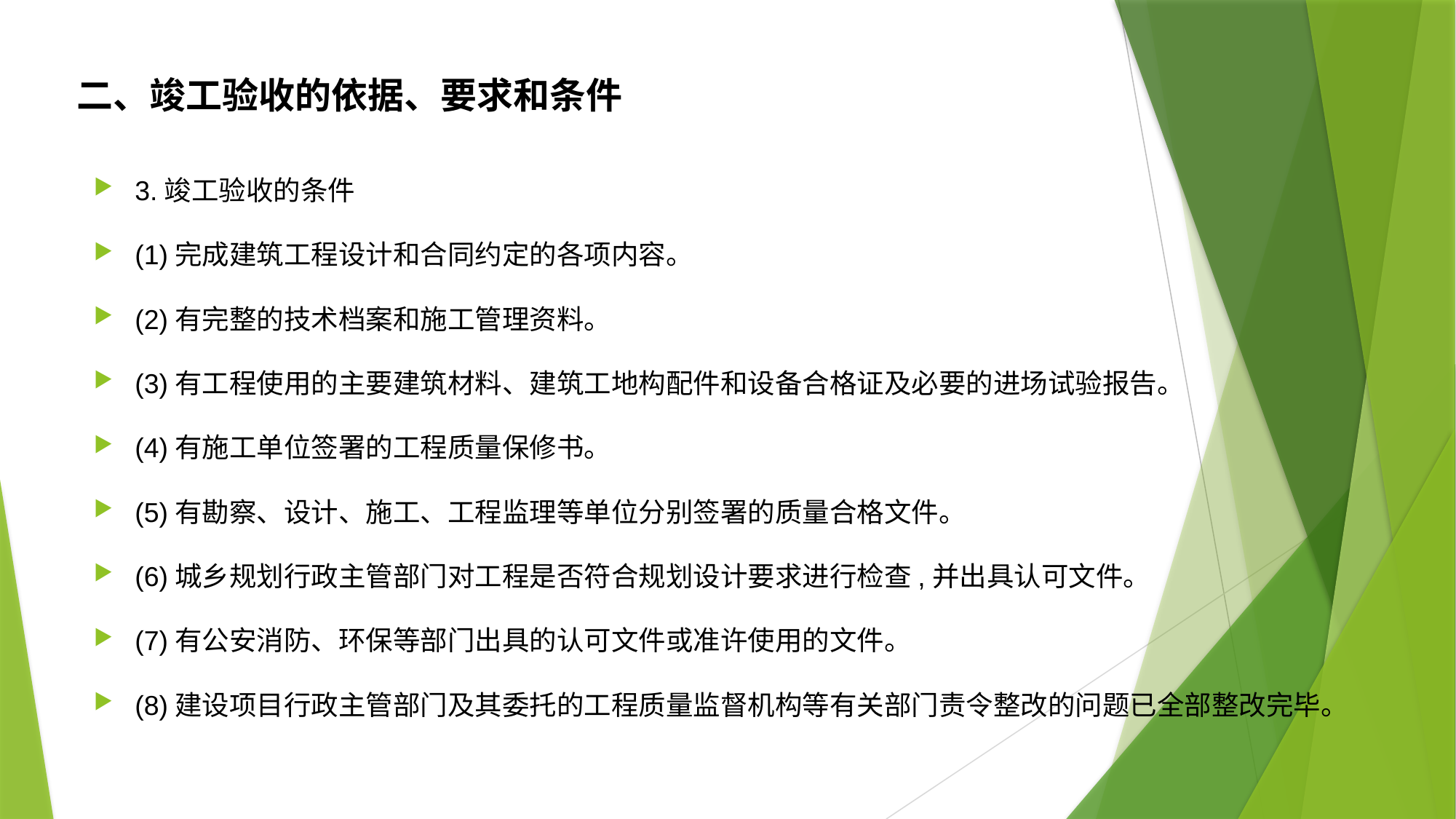

二、竣工验收的依据、要求和条件
3.竣工验收的条件
(1)完成建筑工程设计和合同约定的各项内容。
(2)有完整的技术档案和施工管理资料。
(3)有工程使用的主要建筑材料、建筑工地构配件和设备合格证及必要的进场试验报告。
(4)有施工单位签署的工程质量保修书。
(5)有勘察、设计、施工、工程监理等单位分别签署的质量合格文件。
(6)城乡规划行政主管部门对工程是否符合规划设计要求进行检查,并出具认可文件。
(7)有公安消防、环保等部门出具的认可文件或准许使用的文件。
(8)建设项目行政主管部门及其委托的工程质量监督机构等有关部门责令整改的问题已全部整改完毕。